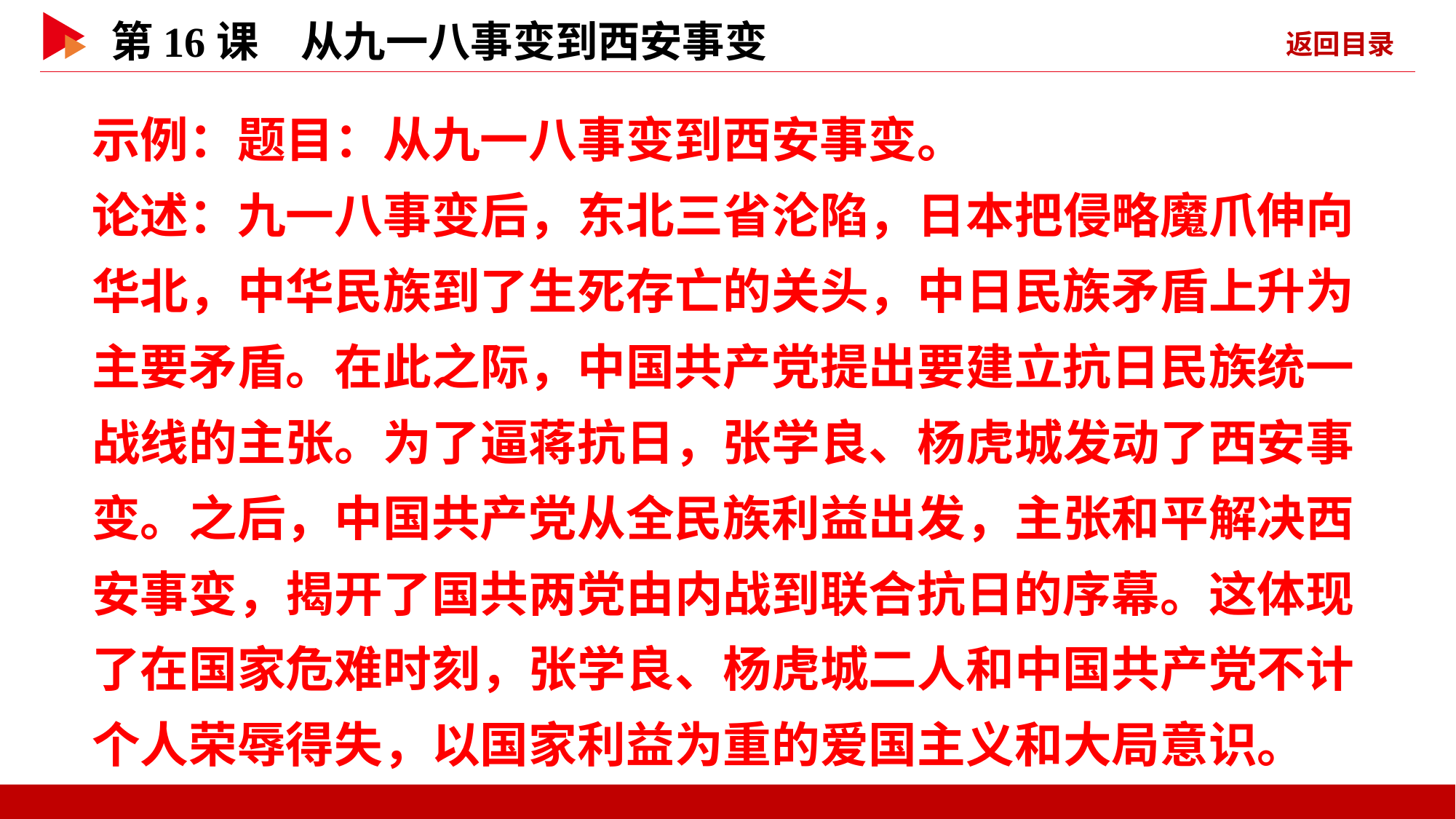

示例：题目：从九一八事变到西安事变。
论述：九一八事变后，东北三省沦陷，日本把侵略魔爪伸向华北，中华民族到了生死存亡的关头，中日民族矛盾上升为主要矛盾。在此之际，中国共产党提出要建立抗日民族统一战线的主张。为了逼蒋抗日，张学良、杨虎城发动了西安事变。之后，中国共产党从全民族利益出发，主张和平解决西安事变，揭开了国共两党由内战到联合抗日的序幕。这体现了在国家危难时刻，张学良、杨虎城二人和中国共产党不计个人荣辱得失，以国家利益为重的爱国主义和大局意识。